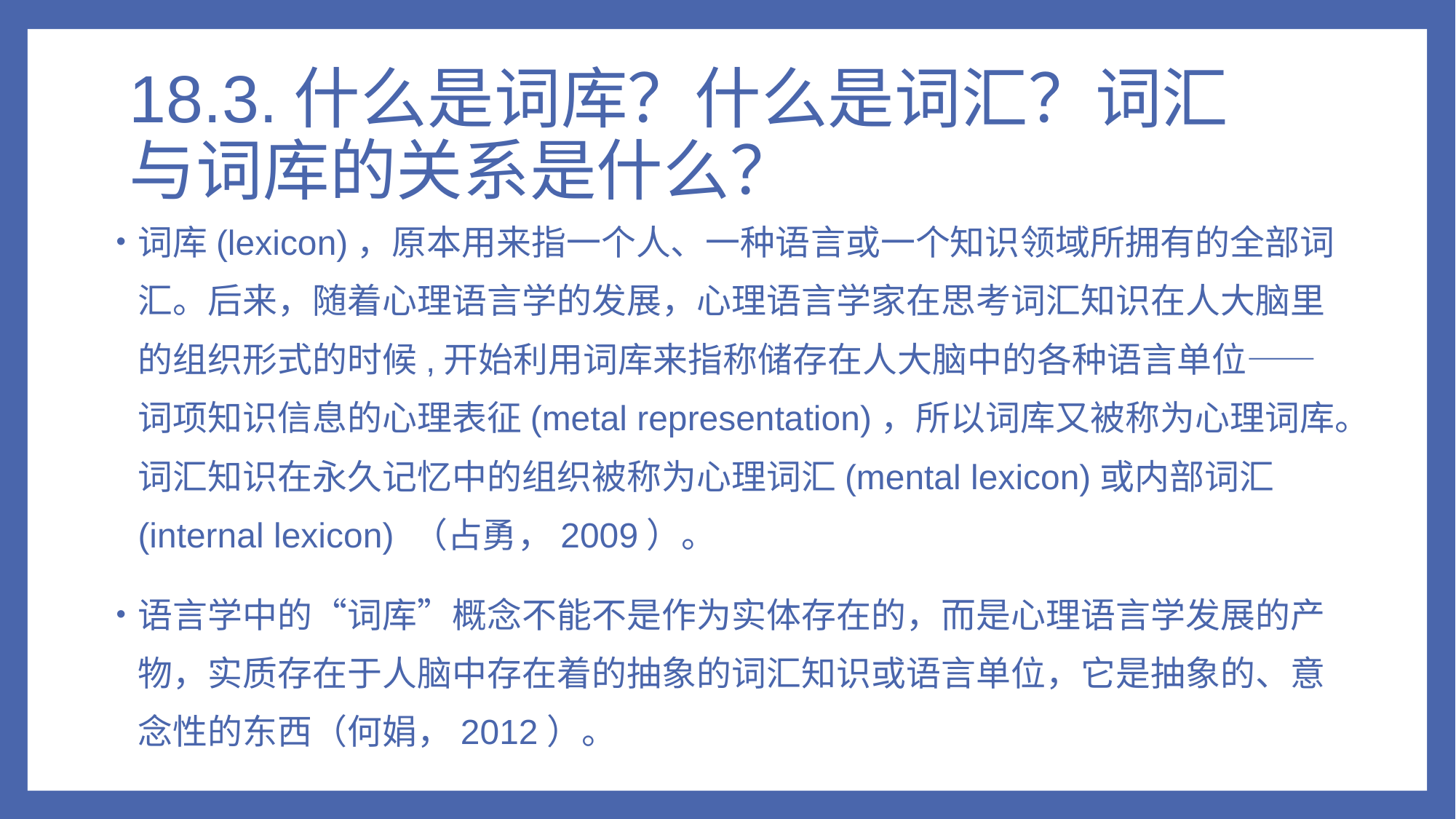

# 18.3.什么是词库？什么是词汇？词汇与词库的关系是什么？
词库(lexicon)，原本用来指一个人、一种语言或一个知识领域所拥有的全部词汇。后来，随着心理语言学的发展，心理语言学家在思考词汇知识在人大脑里的组织形式的时候,开始利用词库来指称储存在人大脑中的各种语言单位——词项知识信息的心理表征(metal representation)，所以词库又被称为心理词库。词汇知识在永久记忆中的组织被称为心理词汇(mental lexicon)或内部词汇(internal lexicon) （占勇，2009）。
语言学中的“词库”概念不能不是作为实体存在的，而是心理语言学发展的产物，实质存在于人脑中存在着的抽象的词汇知识或语言单位，它是抽象的、意念性的东西（何娟，2012）。